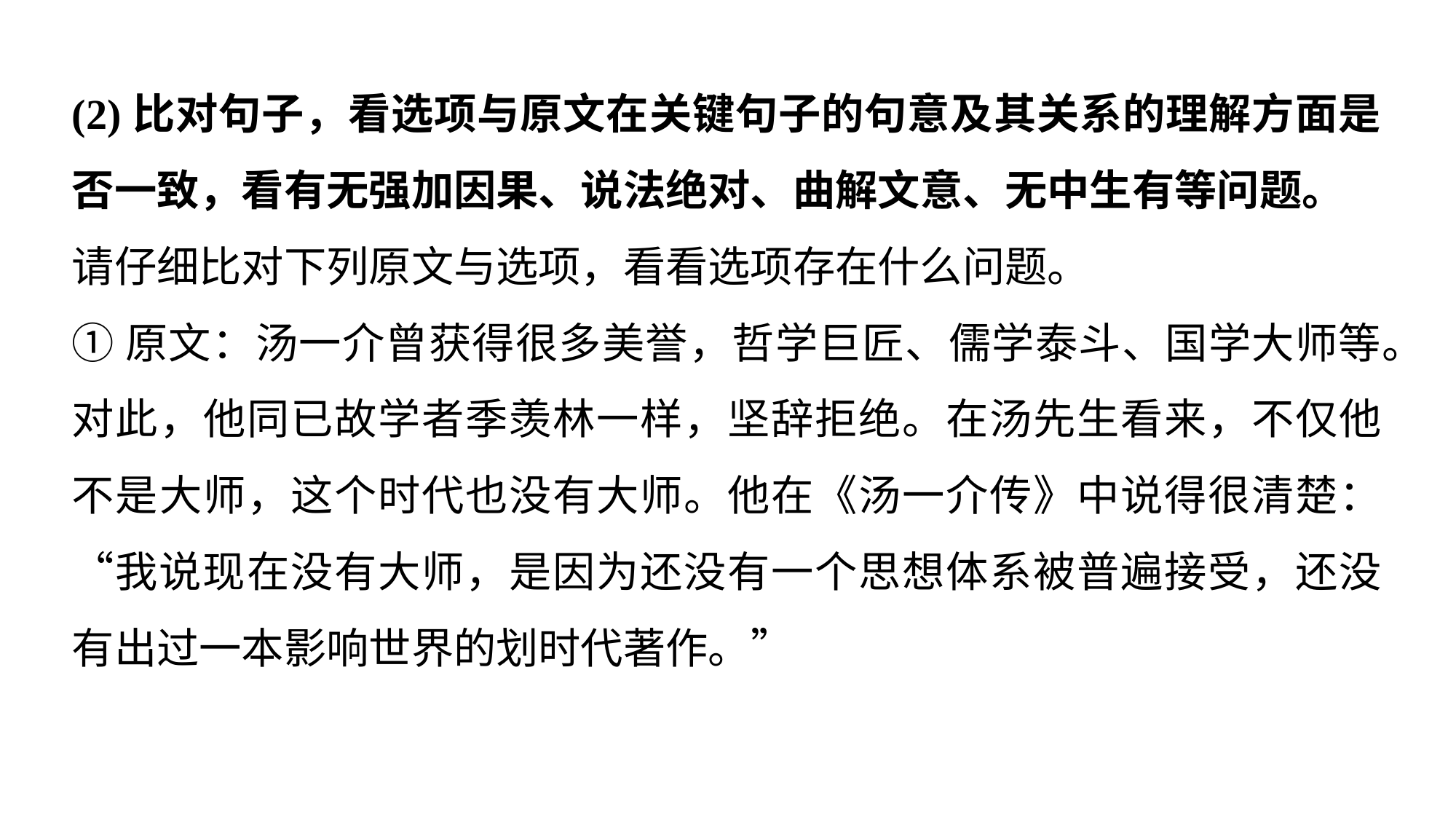

(2)比对句子，看选项与原文在关键句子的句意及其关系的理解方面是否一致，看有无强加因果、说法绝对、曲解文意、无中生有等问题。
请仔细比对下列原文与选项，看看选项存在什么问题。
①原文：汤一介曾获得很多美誉，哲学巨匠、儒学泰斗、国学大师等。对此，他同已故学者季羡林一样，坚辞拒绝。在汤先生看来，不仅他不是大师，这个时代也没有大师。他在《汤一介传》中说得很清楚：“我说现在没有大师，是因为还没有一个思想体系被普遍接受，还没有出过一本影响世界的划时代著作。”